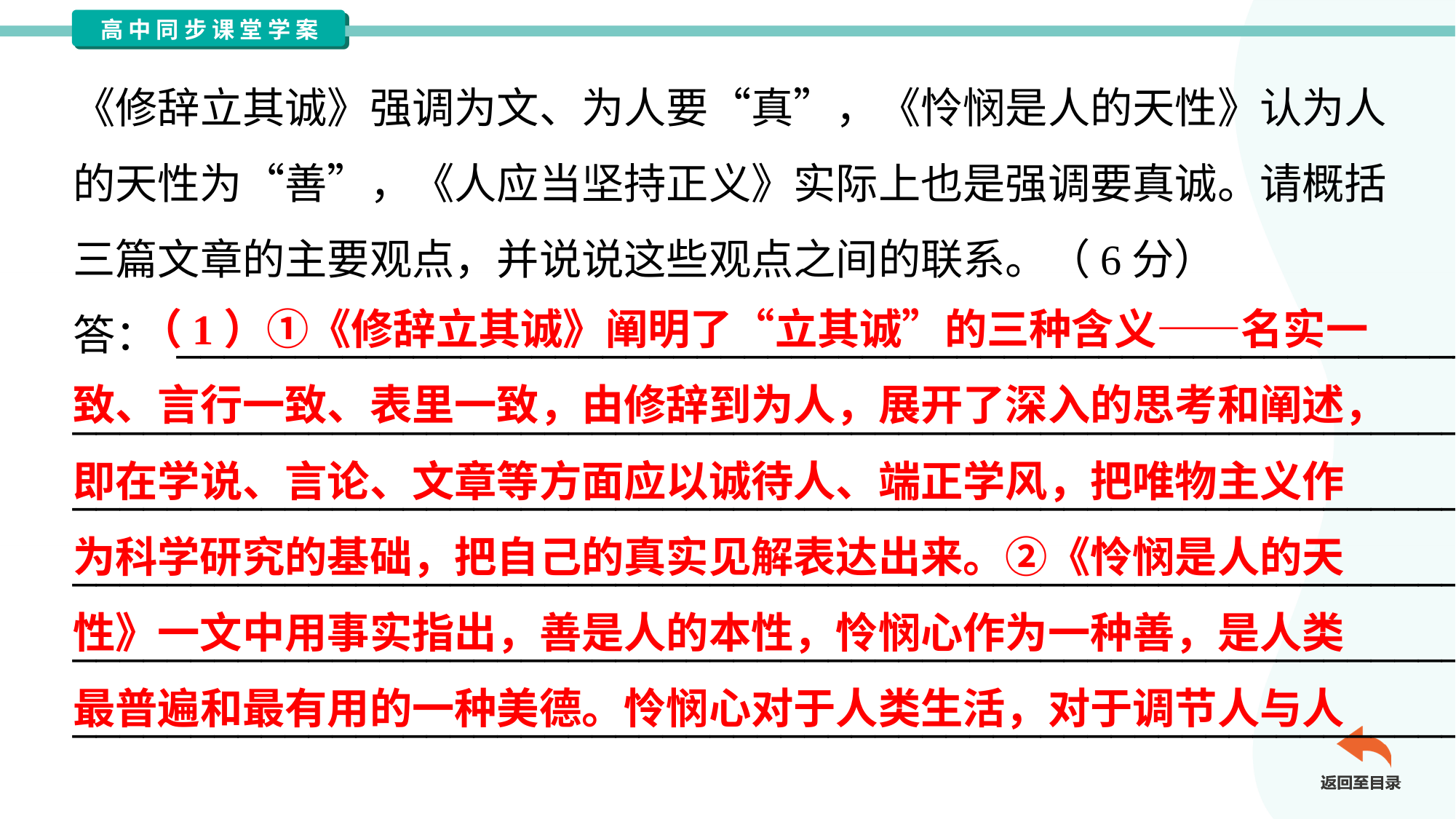

《修辞立其诚》强调为文、为人要“真”，《怜悯是人的天性》认为人
的天性为“善”，《人应当坚持正义》实际上也是强调要真诚。请概括
三篇文章的主要观点，并说说这些观点之间的联系。（6分）
答： ________________________________________________________
_____________________________________________________________
_____________________________________________________________
_____________________________________________________________
_____________________________________________________________
_____________________________________________________________
      （1）①《修辞立其诚》阐明了“立其诚”的三种含义——名实一
致、言行一致、表里一致，由修辞到为人，展开了深入的思考和阐述，
即在学说、言论、文章等方面应以诚待人、端正学风，把唯物主义作
为科学研究的基础，把自己的真实见解表达出来。②《怜悯是人的天
性》一文中用事实指出，善是人的本性，怜悯心作为一种善，是人类
最普遍和最有用的一种美德。怜悯心对于人类生活，对于调节人与人